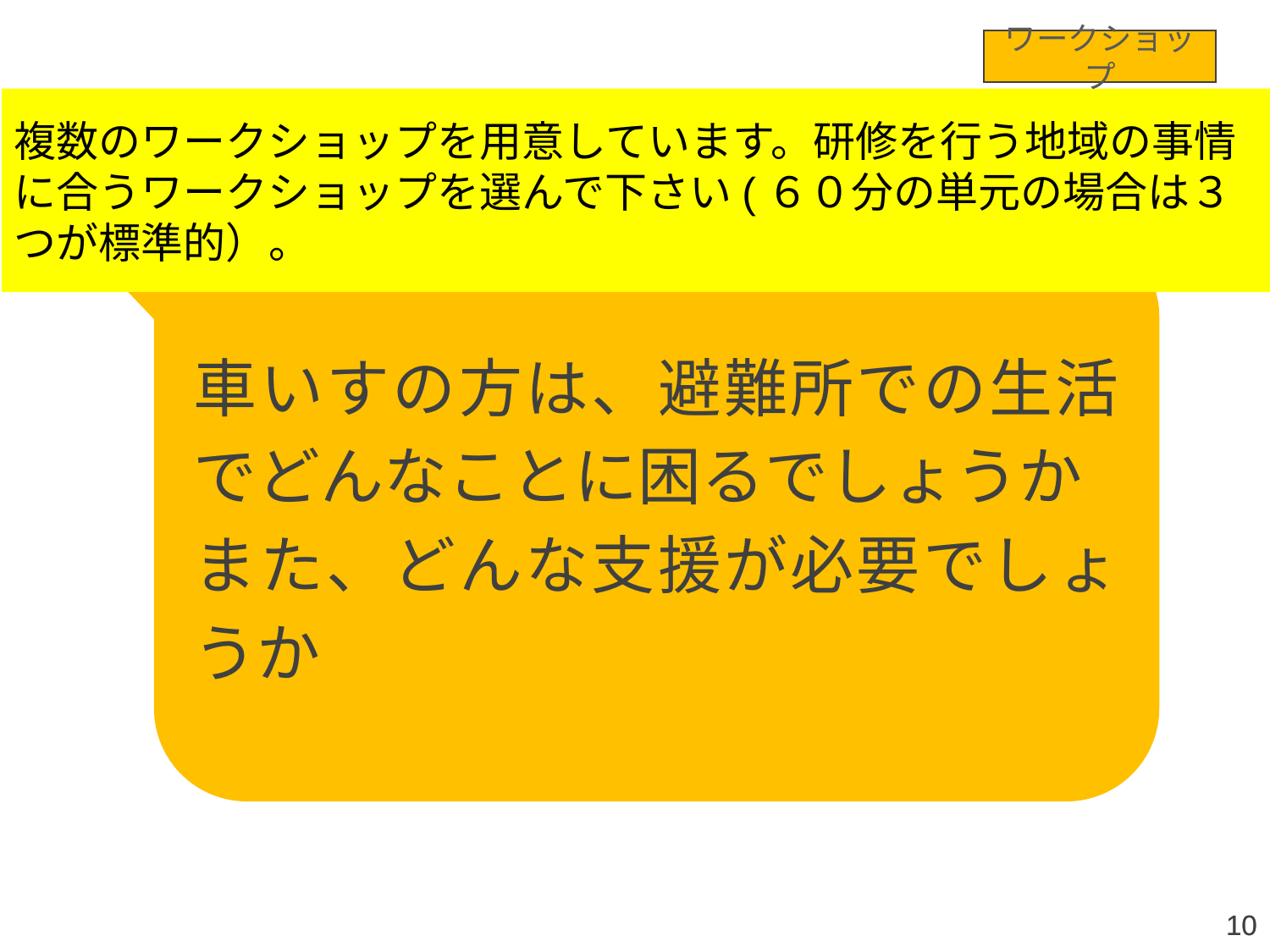

ワークショップ
複数のワークショップを用意しています。研修を行う地域の事情に合うワークショップを選んで下さい(６０分の単元の場合は３つが標準的）。

車いすの方は、避難所での生活でどんなことに困るでしょうか
また、どんな支援が必要でしょうか
10
10